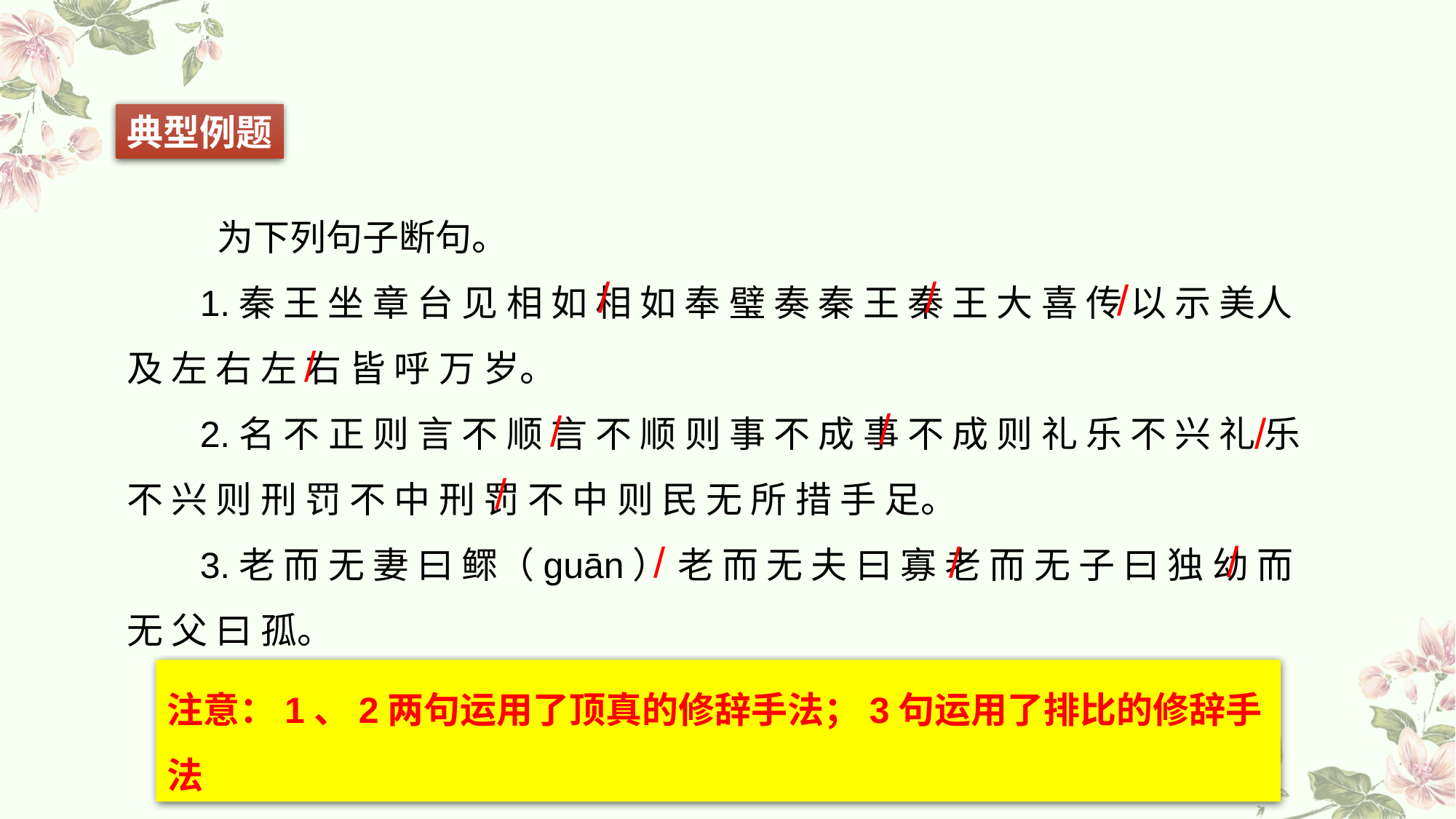

典型例题
 为下列句子断句。
1.秦 王 坐 章 台 见 相 如 相 如 奉 璧 奏 秦 王 秦 王 大 喜 传 以 示 美人 及 左 右 左 右 皆 呼 万 岁。
2.名 不 正 则 言 不 顺 言 不 顺 则 事 不 成 事 不 成 则 礼 乐 不 兴 礼 乐 不 兴 则 刑 罚 不 中 刑 罚 不 中 则 民 无 所 措 手 足。
3.老 而 无 妻 曰 鳏（guān） 老 而 无 夫 曰 寡 老 而 无 子 曰 独 幼 而无 父 曰 孤。

/
/
/
/
/
/
/
/
/
/
/
注意：1、2两句运用了顶真的修辞手法；3句运用了排比的修辞手法